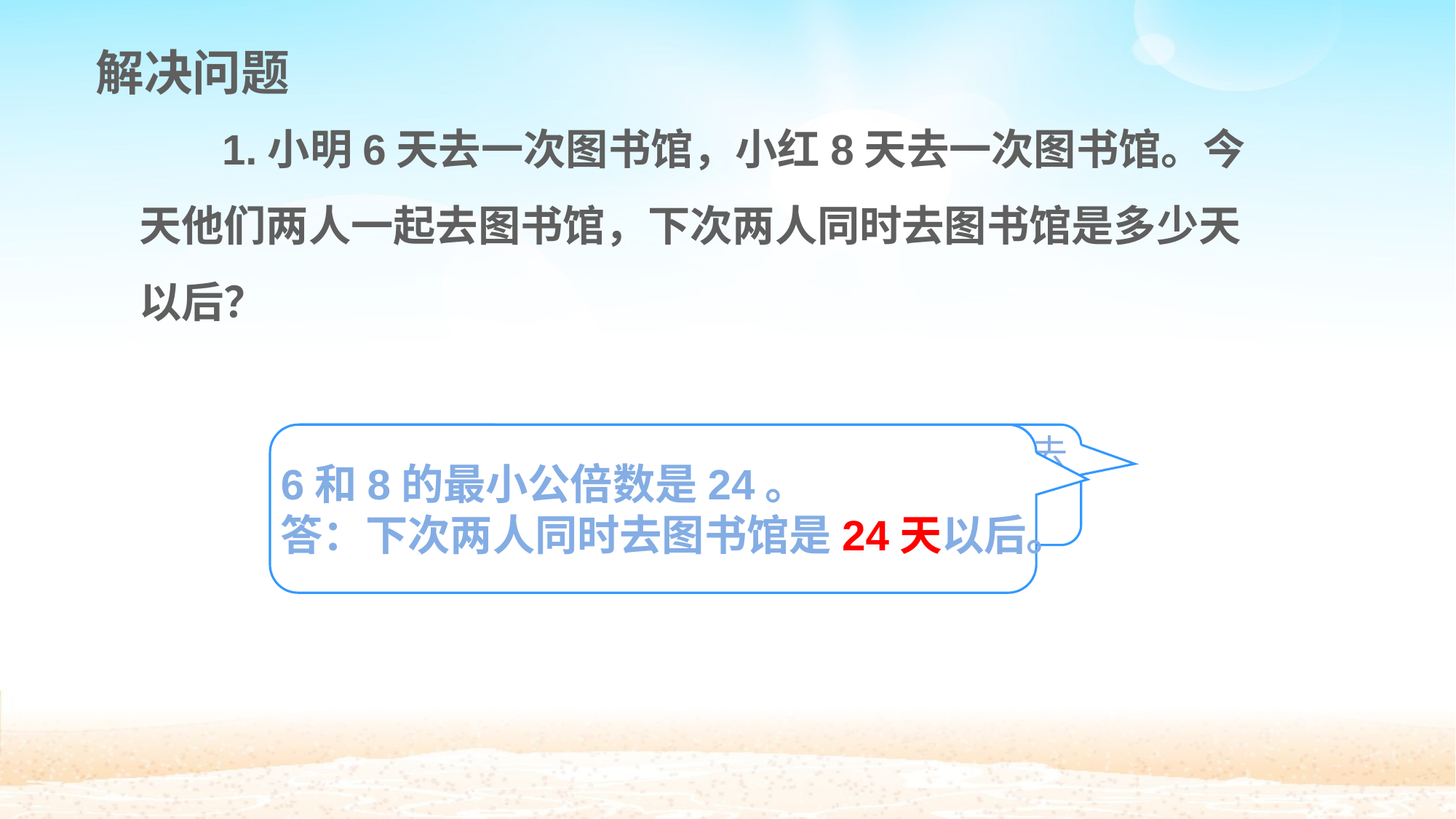

解决问题
       1.小明6天去一次图书馆，小红8天去一次图书馆。今天他们两人一起去图书馆，下次两人同时去图书馆是多少天以后？

6和8的最小公倍数是24。
答：下次两人同时去图书馆是24天以后。

经过的天数是6的倍数，也是8的倍数，下次去经过的天数就是6和8的最小公倍数。